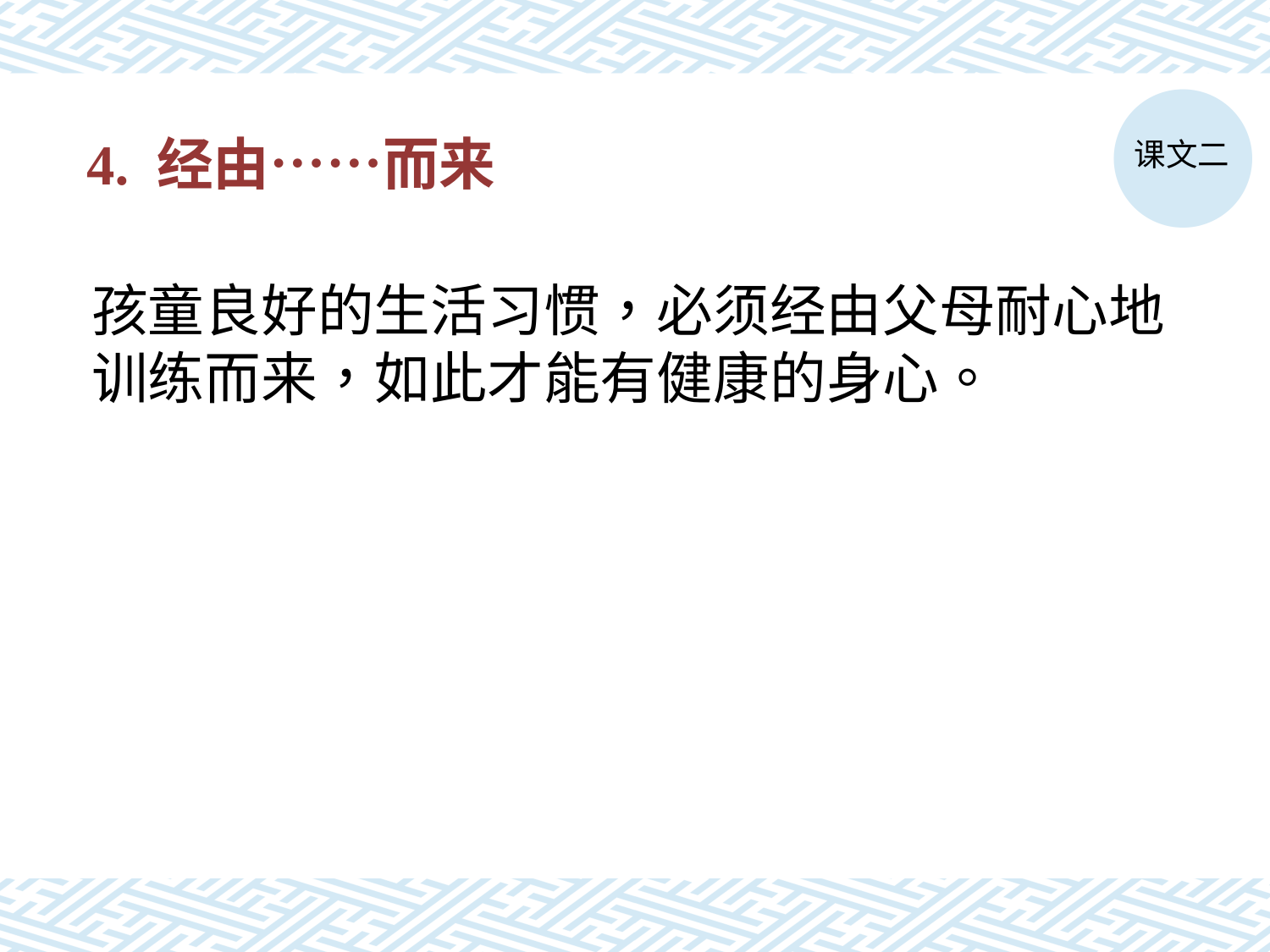

课文二
# 4. 经由……而来
孩童良好的生活习惯，必须经由父母耐心地训练而来，如此才能有健康的身心。